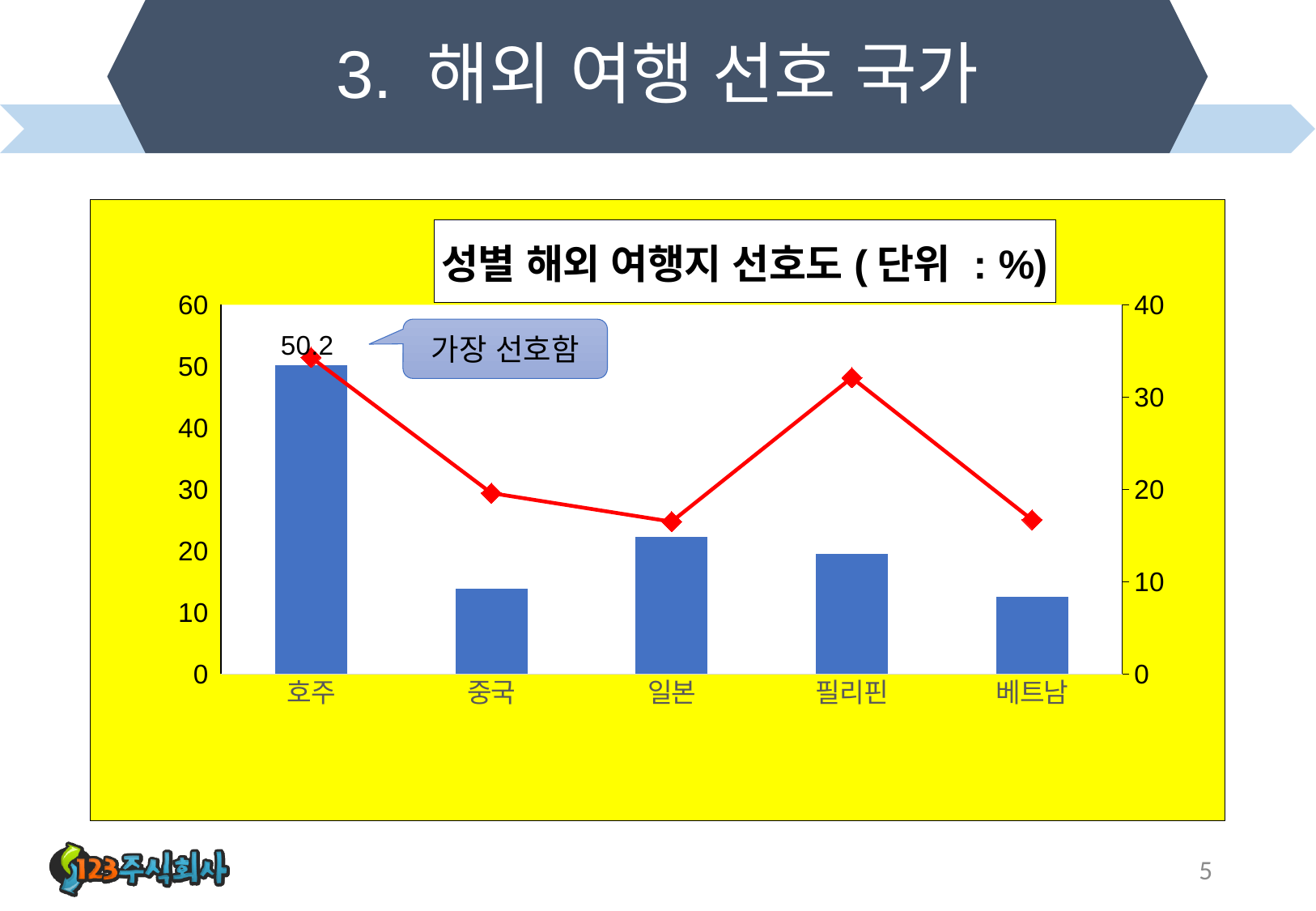

# 3. 해외 여행 선호 국가

### Chart: 성별 해외 여행지 선호도(단위 : %)

| Category | 여성 | 남성 |
|---|---|---|
| 호주 | 50.2 | 34.3 |
| 중국 | 13.8 | 19.6 |
| 일본 | 22.3 | 16.5 |
| 필리핀 | 19.5 | 32.1 |
| 베트남 | 12.5 | 16.7 |
가장 선호함
5